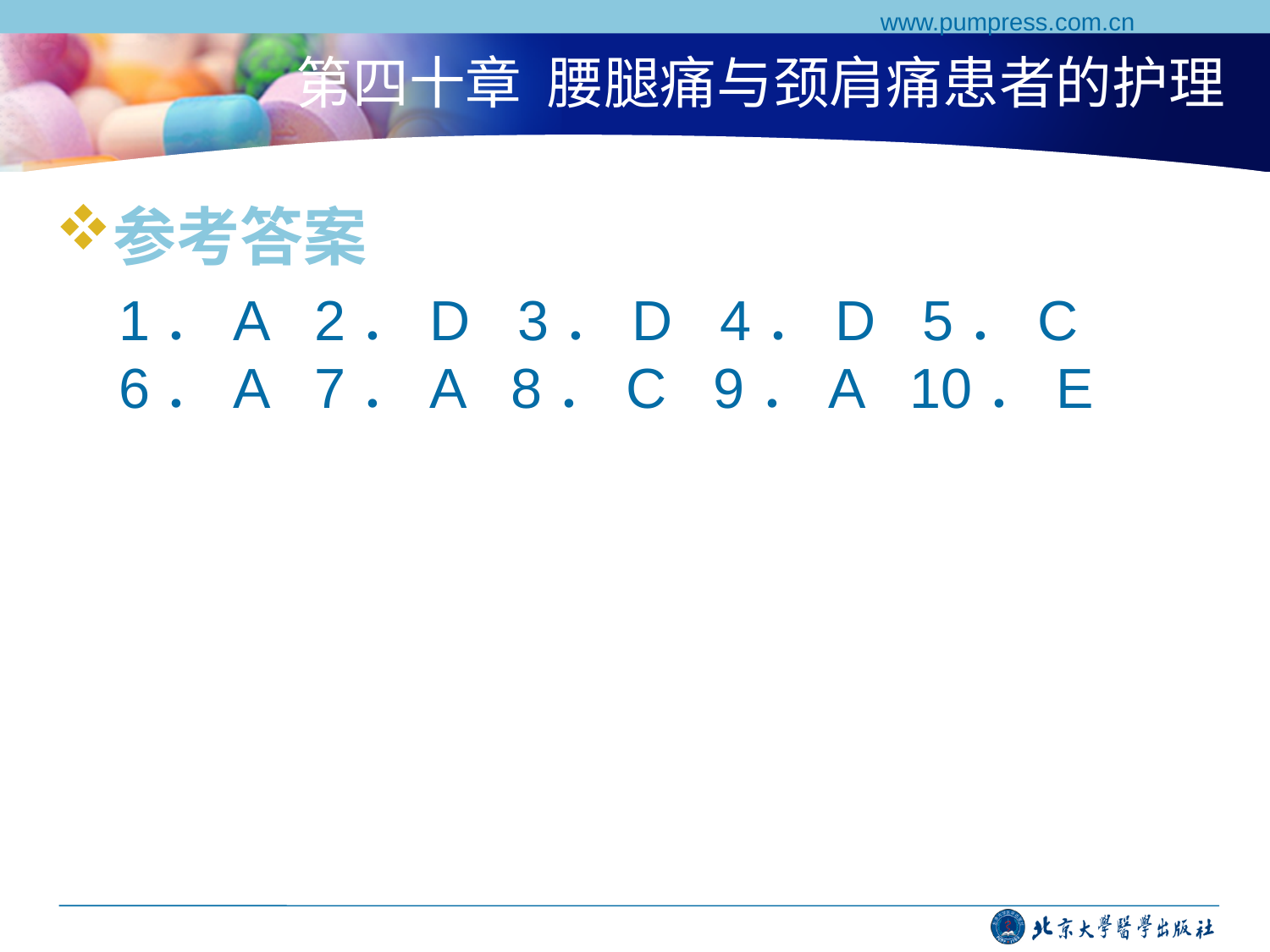

www.pumpress.com.cn
# 第四十章  腰腿痛与颈肩痛患者的护理
参考答案
1．A   2．D   3．D   4．D   5．C   6．A   7．A   8．C   9．A   10．E